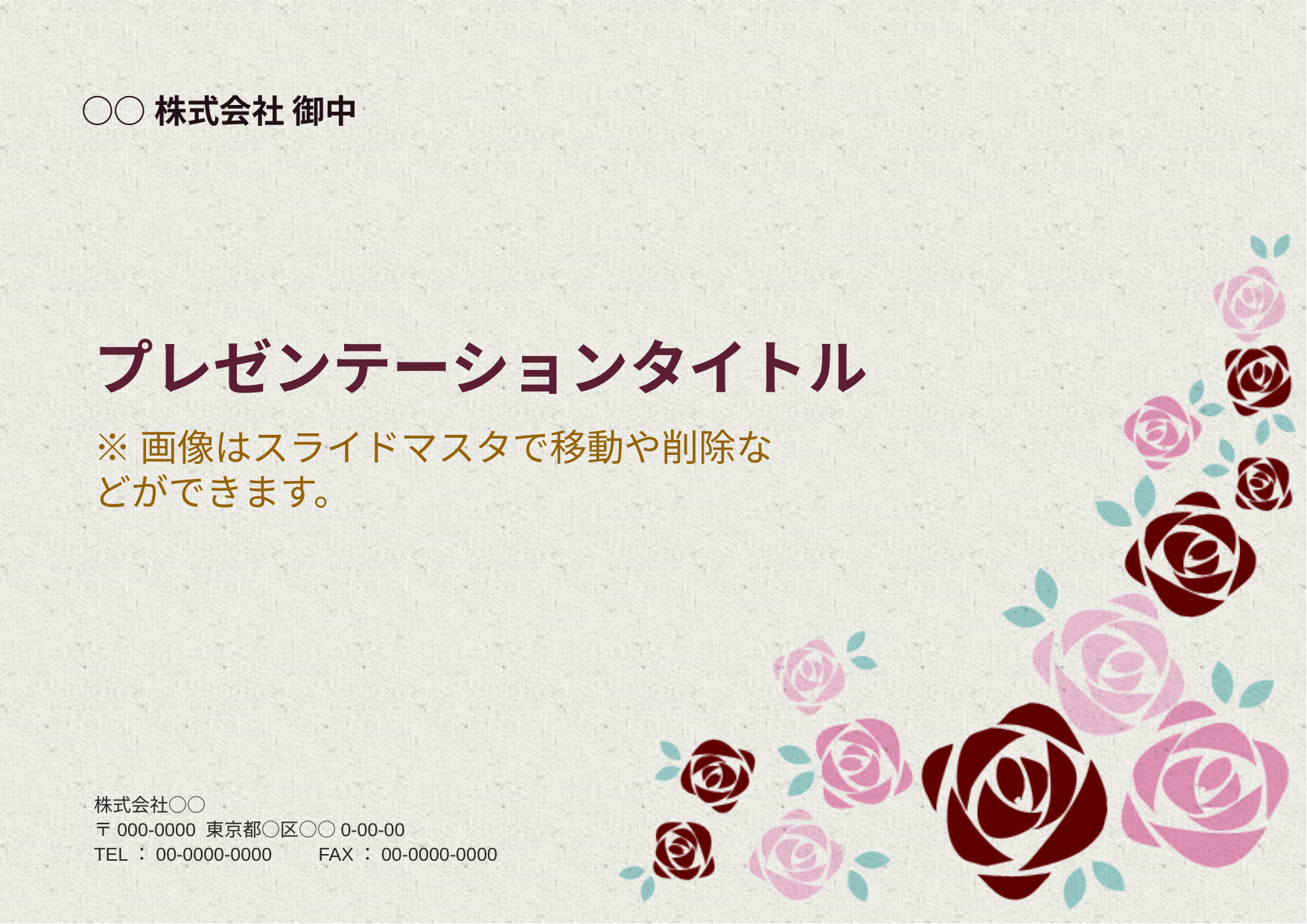

○○株式会社 御中
# プレゼンテーションタイトル
※画像はスライドマスタで移動や削除などができます。
株式会社○○
〒000-0000 東京都○区○○0-00-00
TEL：00-0000-0000　　FAX：00-0000-0000